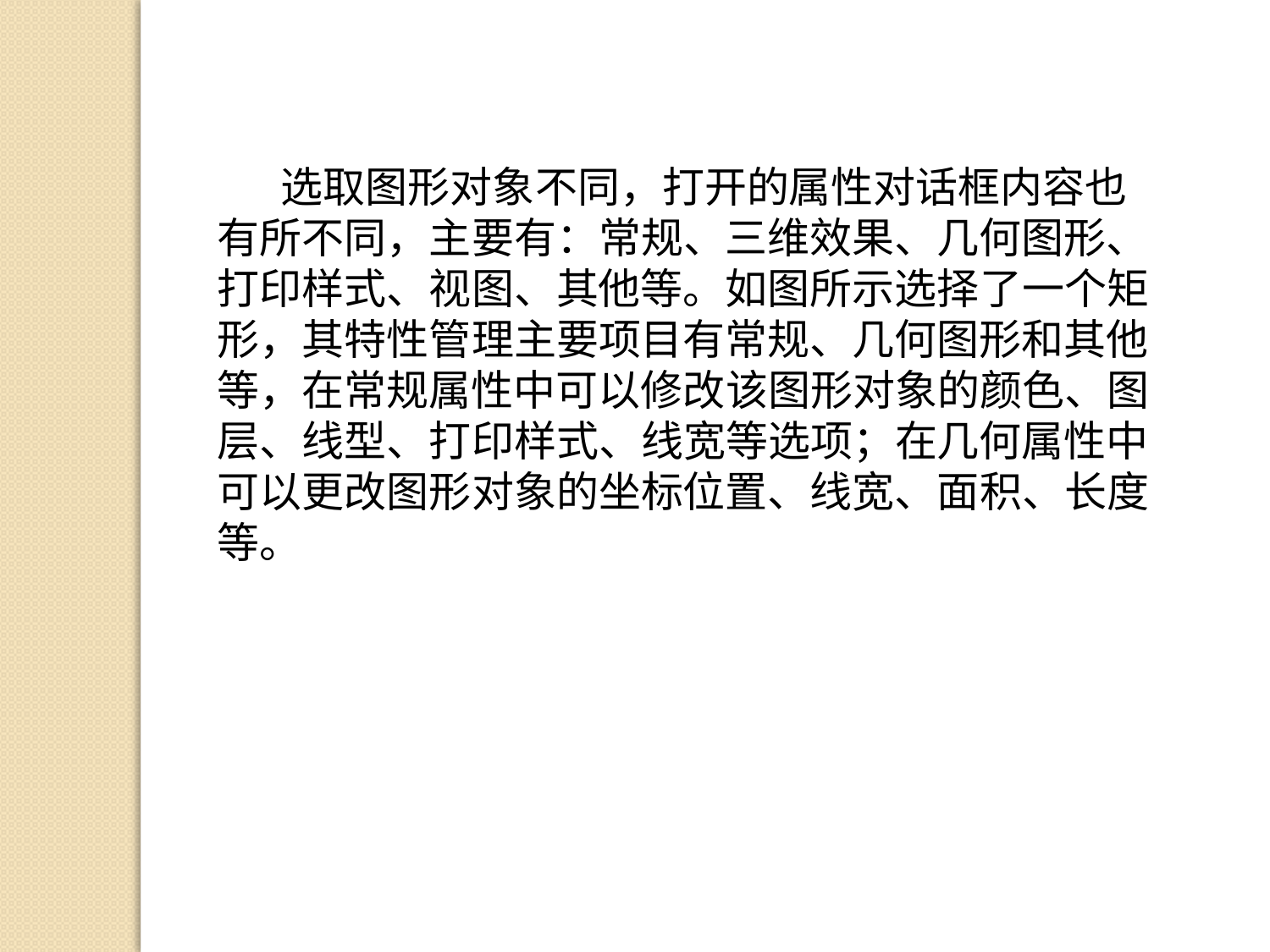

选取图形对象不同，打开的属性对话框内容也有所不同，主要有：常规、三维效果、几何图形、打印样式、视图、其他等。如图所示选择了一个矩形，其特性管理主要项目有常规、几何图形和其他等，在常规属性中可以修改该图形对象的颜色、图层、线型、打印样式、线宽等选项；在几何属性中可以更改图形对象的坐标位置、线宽、面积、长度等。